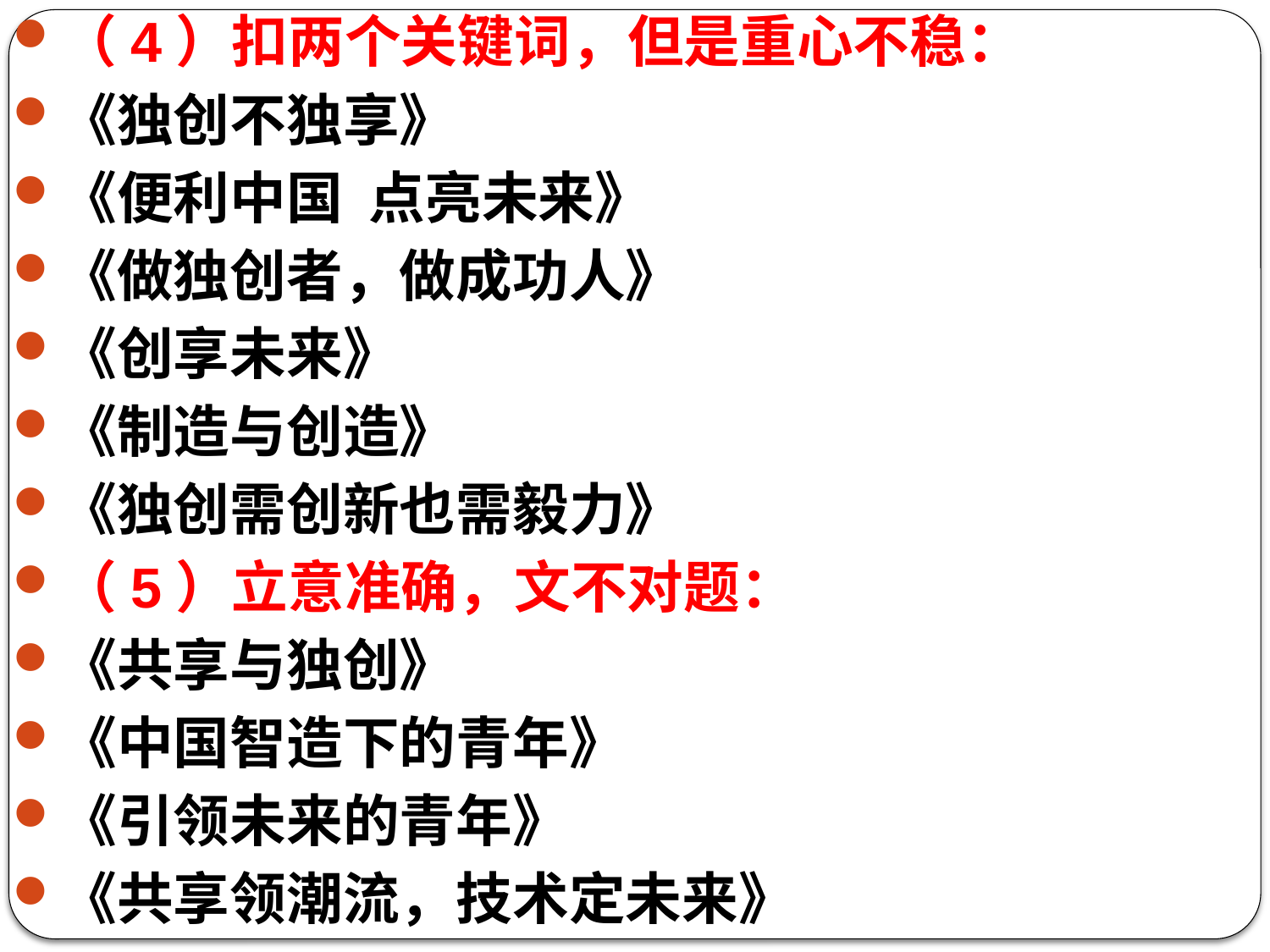

（4）扣两个关键词，但是重心不稳：
《独创不独享》
《便利中国  点亮未来》
《做独创者，做成功人》
《创享未来》
《制造与创造》
《独创需创新也需毅力》
（5）立意准确，文不对题：
《共享与独创》
《中国智造下的青年》
《引领未来的青年》
《共享领潮流，技术定未来》